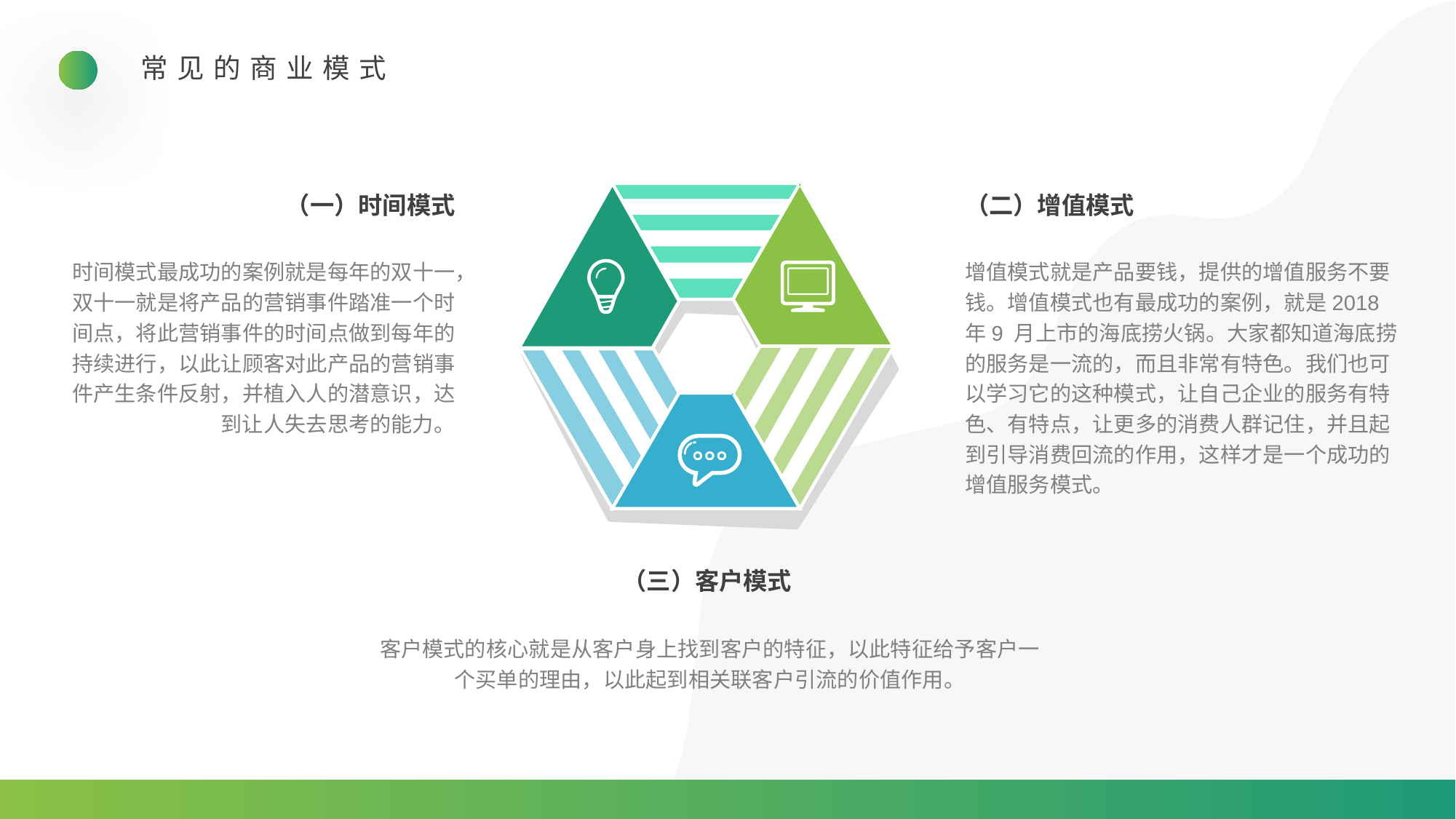

常见的商业模式

 （一）时间模式
（二）增值模式
时间模式最成功的案例就是每年的双十一，双十一就是将产品的营销事件踏准一个时间点，将此营销事件的时间点做到每年的持续进行，以此让顾客对此产品的营销事件产生条件反射，并植入人的潜意识，达到让人失去思考的能力。
增值模式就是产品要钱，提供的增值服务不要钱。增值模式也有最成功的案例，就是2018 年9 月上市的海底捞火锅。大家都知道海底捞的服务是一流的，而且非常有特色。我们也可以学习它的这种模式，让自己企业的服务有特色、有特点，让更多的消费人群记住，并且起到引导消费回流的作用，这样才是一个成功的增值服务模式。

（三）客户模式
客户模式的核心就是从客户身上找到客户的特征，以此特征给予客户一个买单的理由，以此起到相关联客户引流的价值作用。